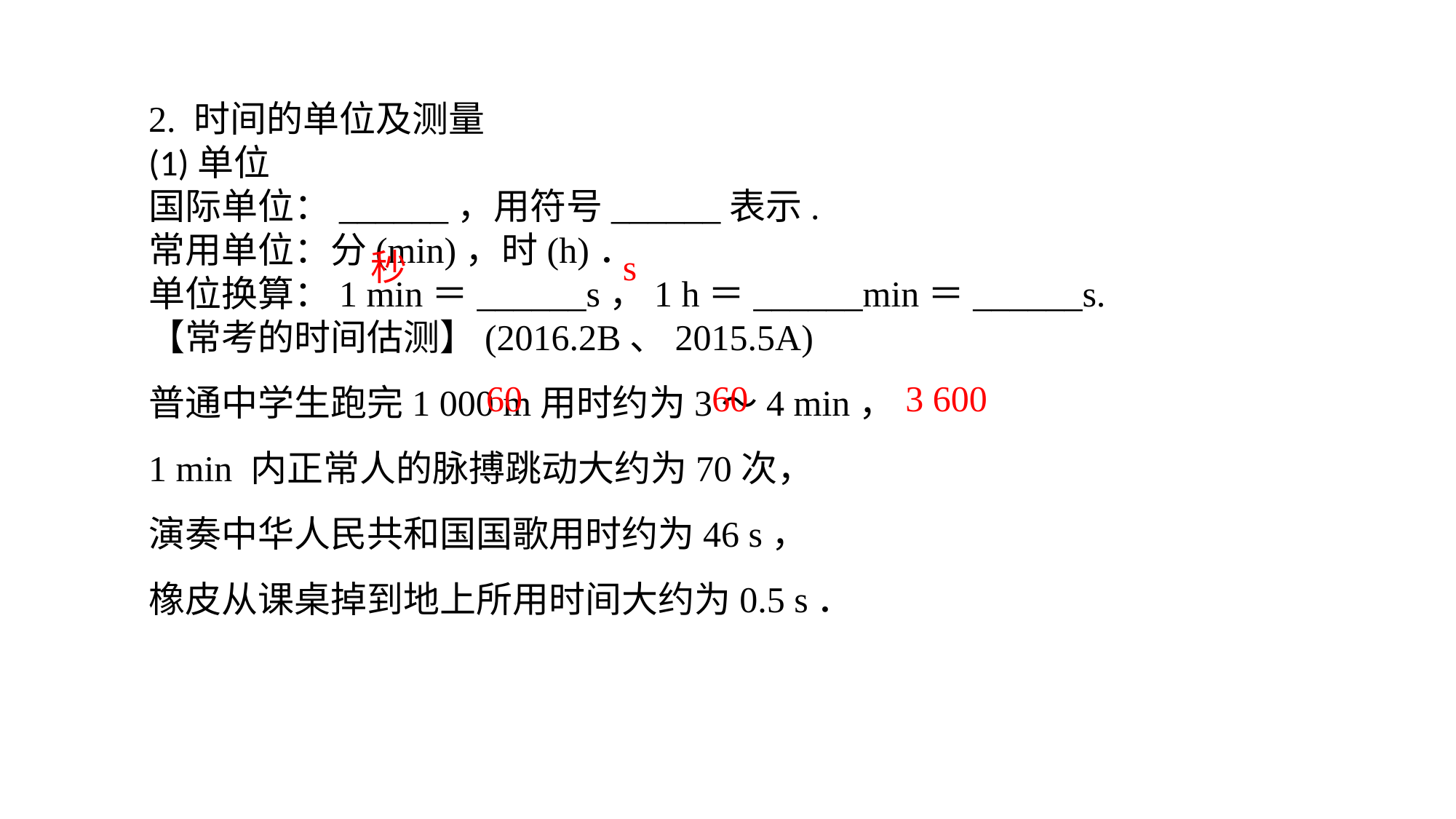

2. 时间的单位及测量(1)单位国际单位：______，用符号______表示.常用单位：分(min)，时(h)．单位换算：1 min＝______s，1 h＝______min＝______s.【常考的时间估测】(2016.2B、2015.5A)普通中学生跑完1 000 m用时约为3～4 min，
1 min 内正常人的脉搏跳动大约为70次，
演奏中华人民共和国国歌用时约为46 s，
橡皮从课桌掉到地上所用时间大约为0.5 s．
秒
s
60
60
3 600